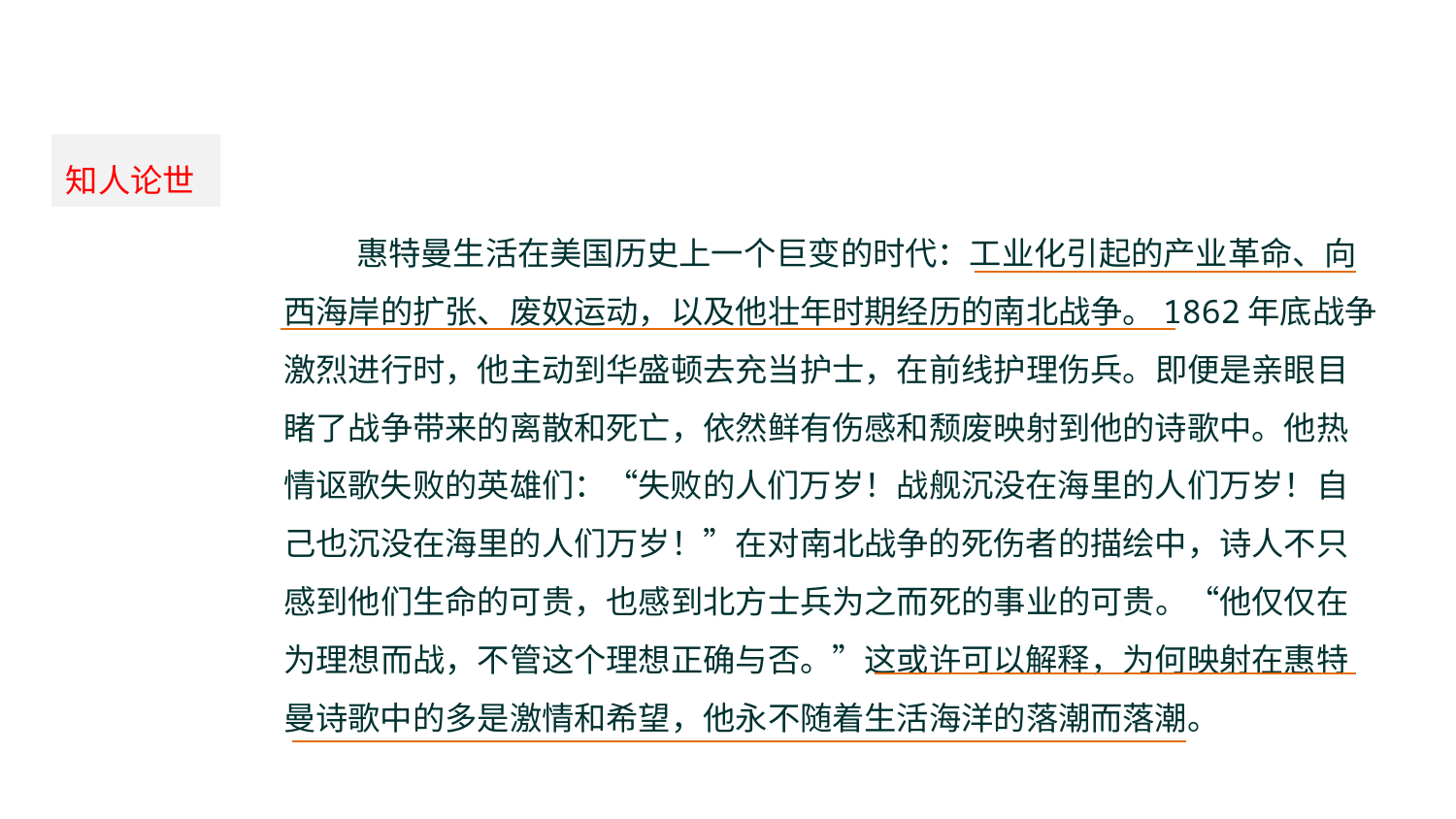

拓展延伸
知人论世
惠特曼生活在美国历史上一个巨变的时代：工业化引起的产业革命、向西海岸的扩张、废奴运动，以及他壮年时期经历的南北战争。1862年底战争激烈进行时，他主动到华盛顿去充当护士，在前线护理伤兵。即便是亲眼目睹了战争带来的离散和死亡，依然鲜有伤感和颓废映射到他的诗歌中。他热情讴歌失败的英雄们：“失败的人们万岁！战舰沉没在海里的人们万岁！自己也沉没在海里的人们万岁！”在对南北战争的死伤者的描绘中，诗人不只感到他们生命的可贵，也感到北方士兵为之而死的事业的可贵。“他仅仅在为理想而战，不管这个理想正确与否。”这或许可以解释，为何映射在惠特曼诗歌中的多是激情和希望，他永不随着生活海洋的落潮而落潮。